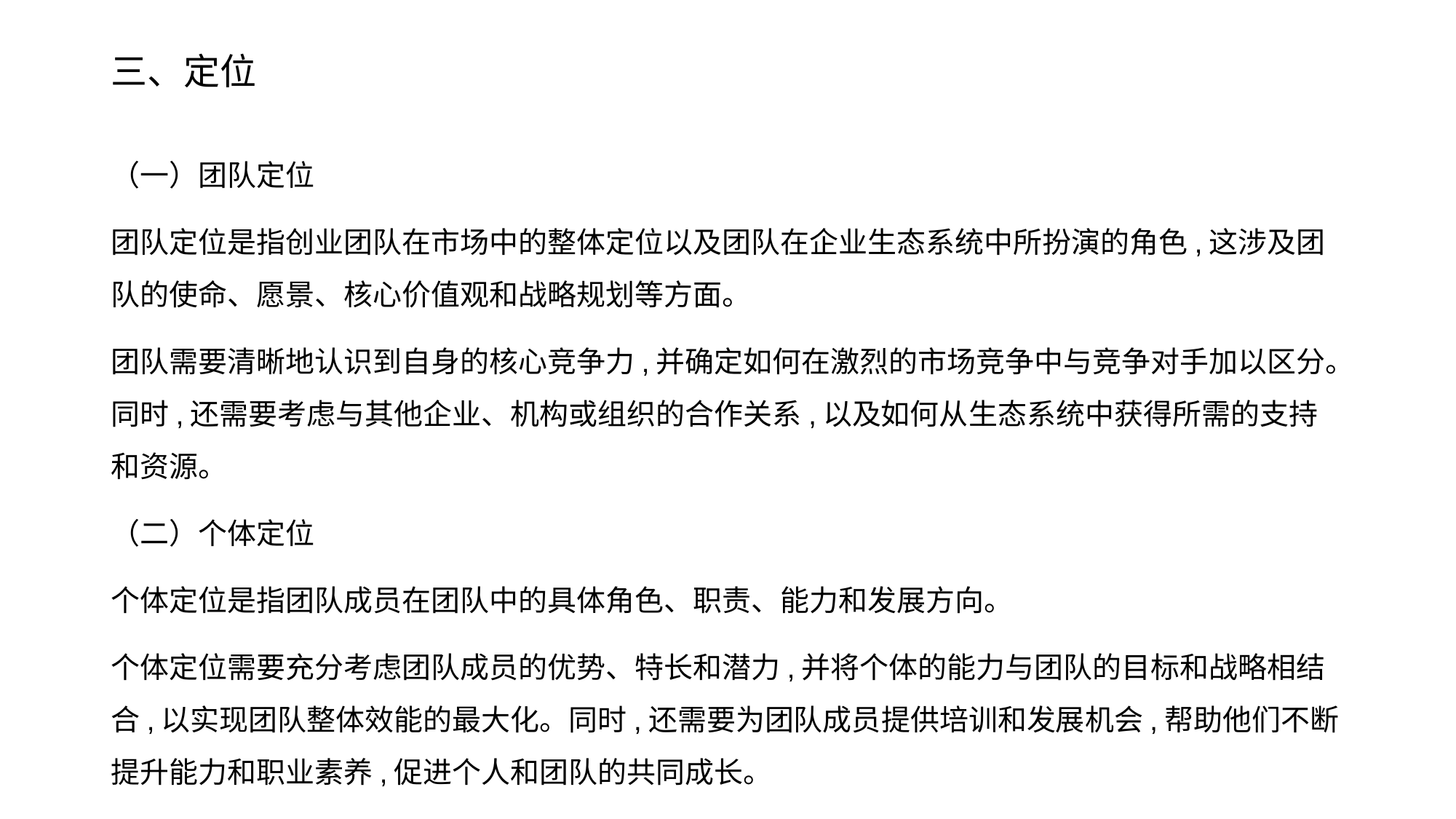

# 三、定位
（一）团队定位
团队定位是指创业团队在市场中的整体定位以及团队在企业生态系统中所扮演的角色,这涉及团队的使命、愿景、核心价值观和战略规划等方面。
团队需要清晰地认识到自身的核心竞争力,并确定如何在激烈的市场竞争中与竞争对手加以区分。同时,还需要考虑与其他企业、机构或组织的合作关系,以及如何从生态系统中获得所需的支持和资源。
（二）个体定位
个体定位是指团队成员在团队中的具体角色、职责、能力和发展方向。
个体定位需要充分考虑团队成员的优势、特长和潜力,并将个体的能力与团队的目标和战略相结合,以实现团队整体效能的最大化。同时,还需要为团队成员提供培训和发展机会,帮助他们不断提升能力和职业素养,促进个人和团队的共同成长。